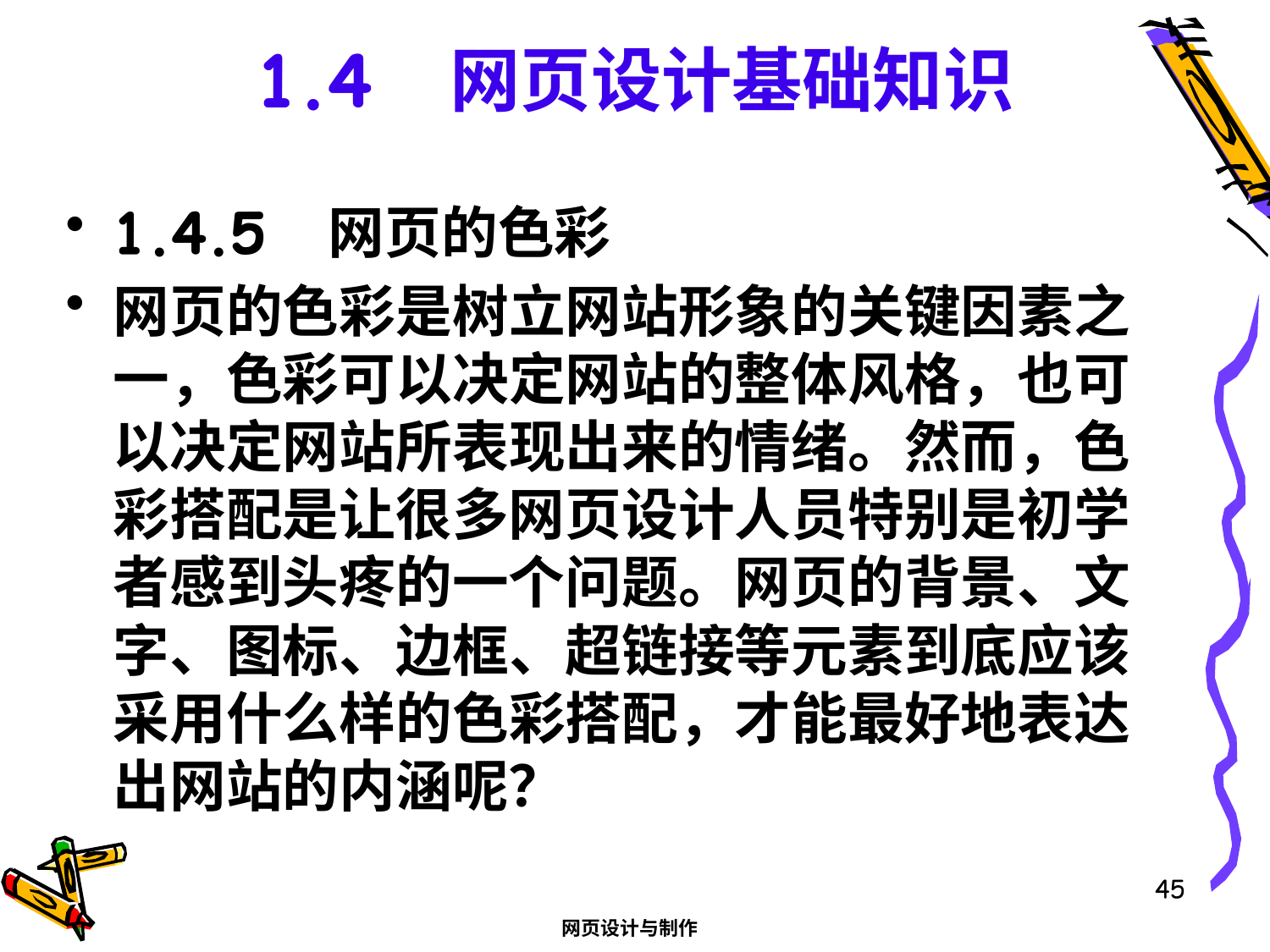

# 1.4  网页设计基础知识
1.4.5  网页的色彩
网页的色彩是树立网站形象的关键因素之一，色彩可以决定网站的整体风格，也可以决定网站所表现出来的情绪。然而，色彩搭配是让很多网页设计人员特别是初学者感到头疼的一个问题。网页的背景、文字、图标、边框、超链接等元素到底应该采用什么样的色彩搭配，才能最好地表达出网站的内涵呢？
45
网页设计与制作